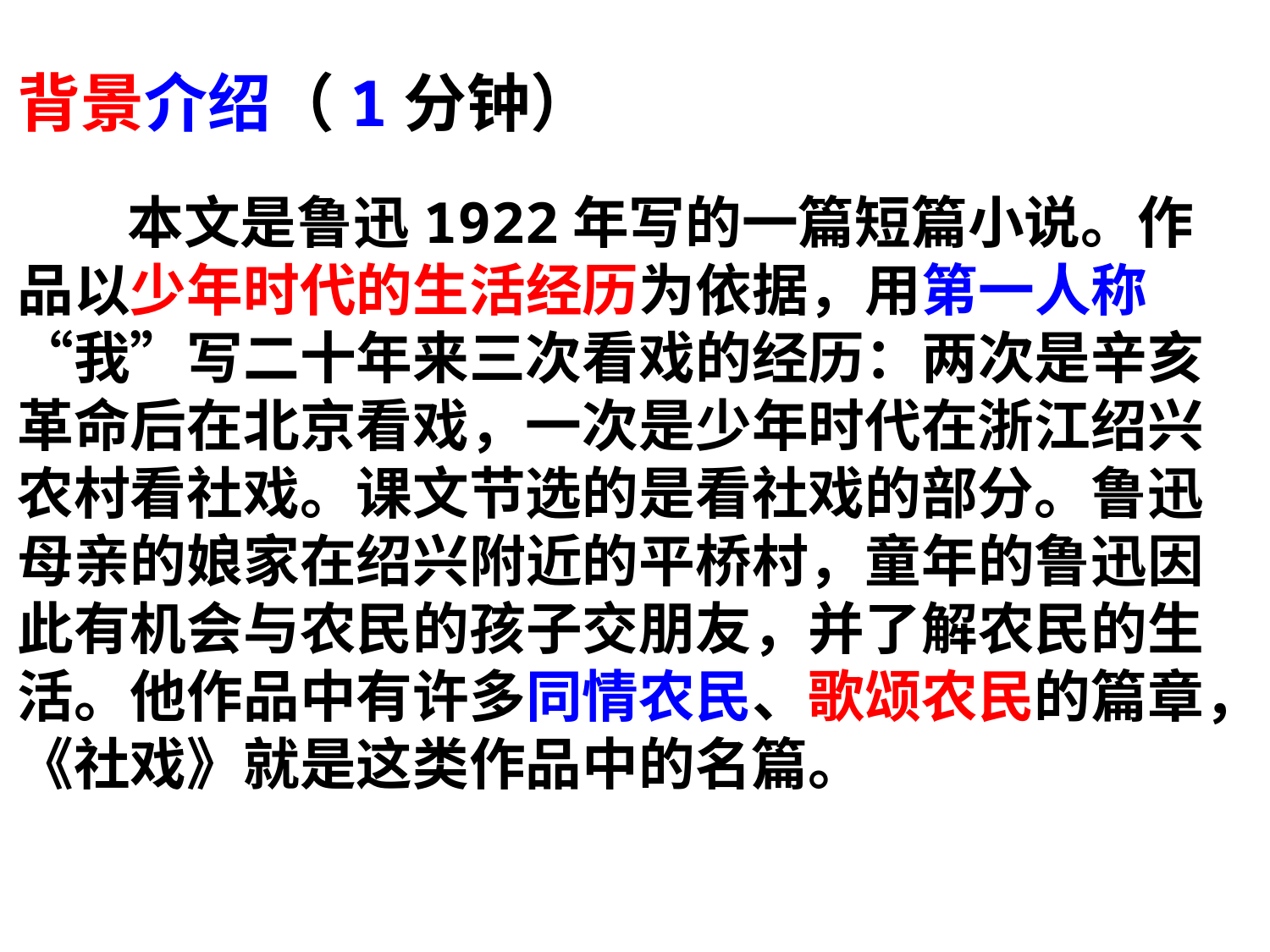

背景介绍（1分钟）
本文是鲁迅1922年写的一篇短篇小说。作品以少年时代的生活经历为依据，用第一人称“我”写二十年来三次看戏的经历：两次是辛亥革命后在北京看戏，一次是少年时代在浙江绍兴农村看社戏。课文节选的是看社戏的部分。鲁迅母亲的娘家在绍兴附近的平桥村，童年的鲁迅因此有机会与农民的孩子交朋友，并了解农民的生活。他作品中有许多同情农民、歌颂农民的篇章，《社戏》就是这类作品中的名篇。